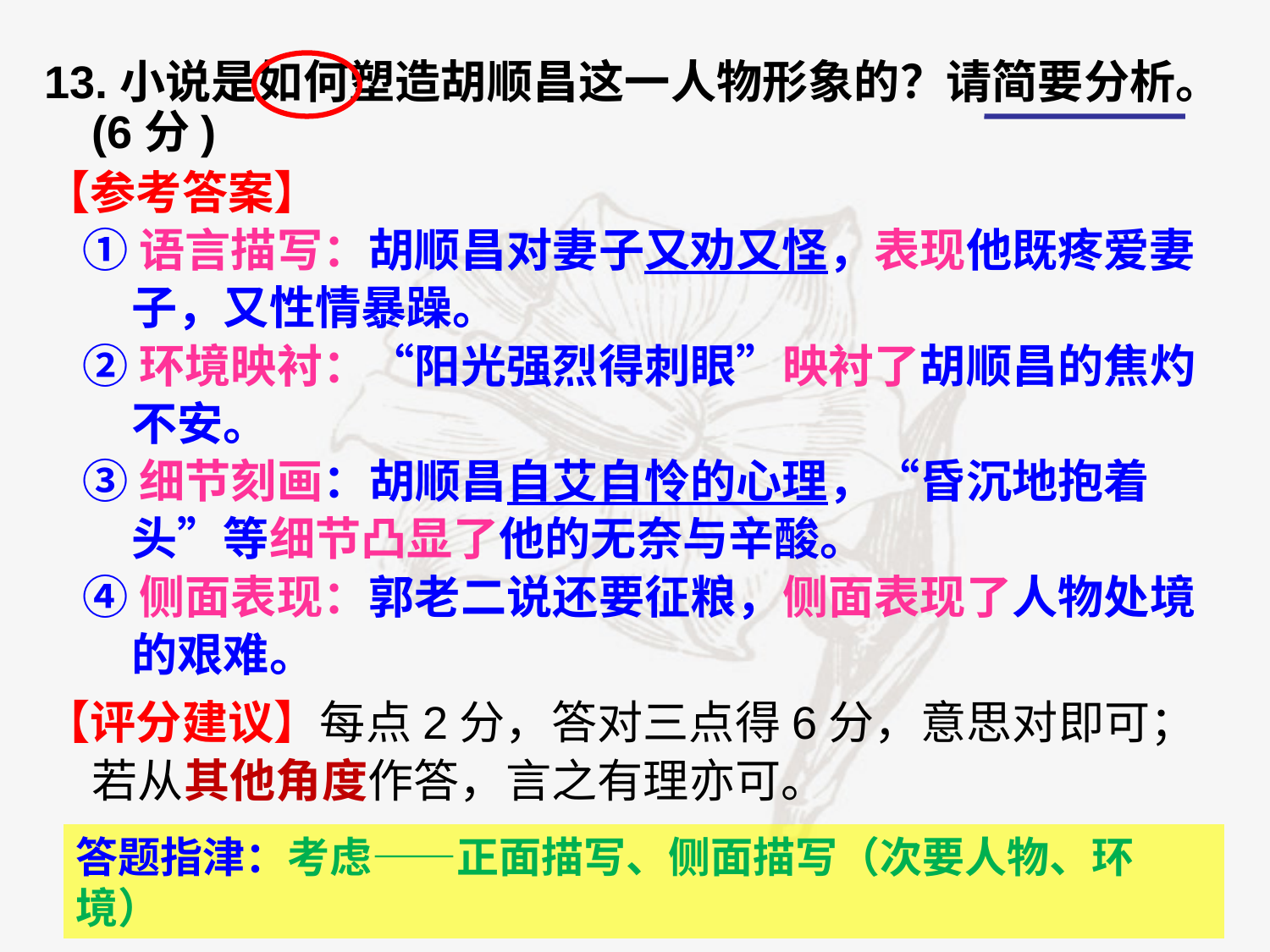

13.小说是如何塑造胡顺昌这一人物形象的？请简要分析。(6分)
【参考答案】
①语言描写：胡顺昌对妻子又劝又怪，表现他既疼爱妻子，又性情暴躁。
②环境映衬：“阳光强烈得刺眼”映衬了胡顺昌的焦灼不安。
③细节刻画：胡顺昌自艾自怜的心理，“昏沉地抱着头”等细节凸显了他的无奈与辛酸。
④侧面表现：郭老二说还要征粮，侧面表现了人物处境的艰难。
【评分建议】每点2分，答对三点得6分，意思对即可；若从其他角度作答，言之有理亦可。

答题指津：考虑——正面描写、侧面描写（次要人物、环境）